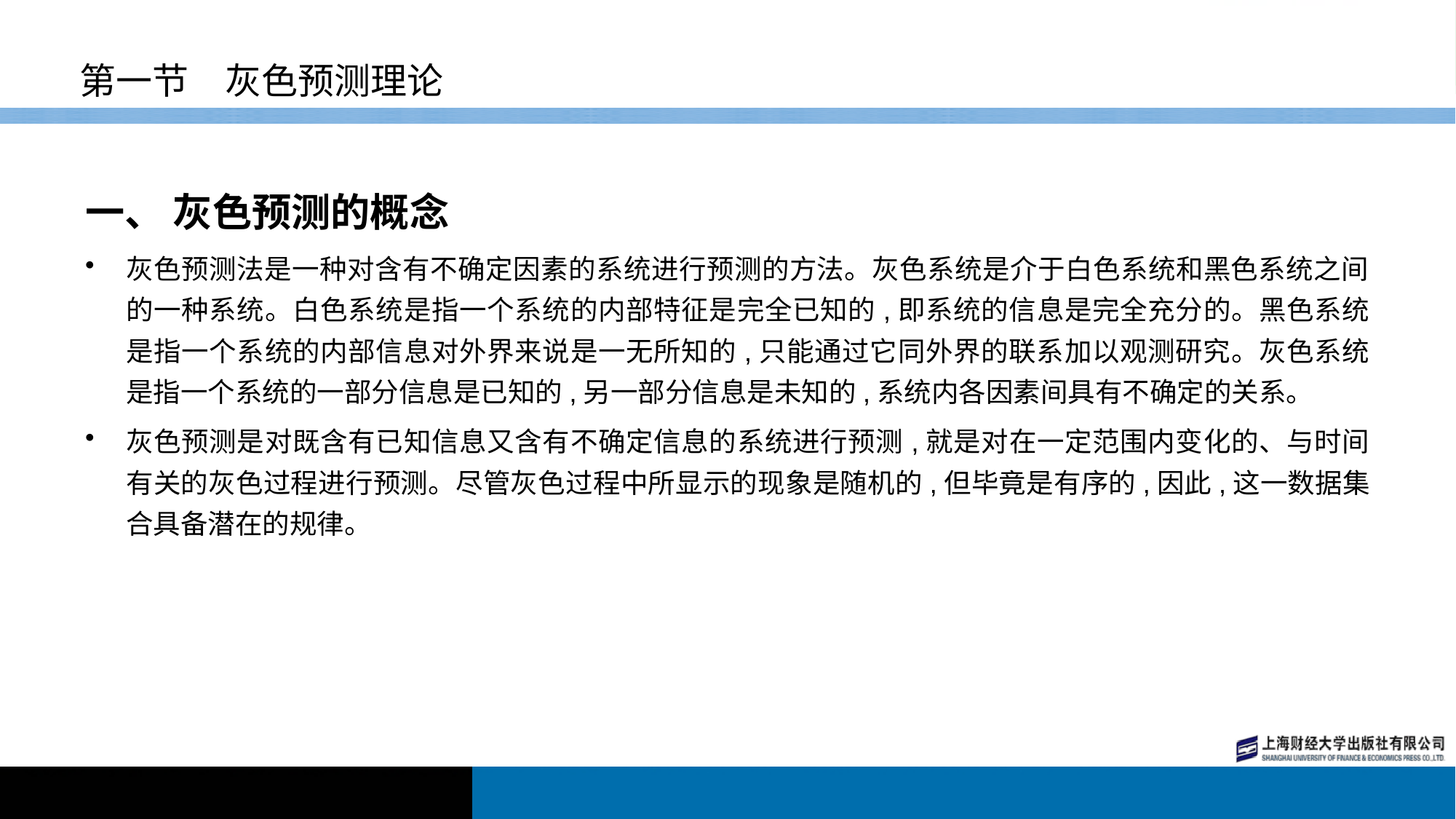

# 第一节　灰色预测理论
一、 灰色预测的概念
灰色预测法是一种对含有不确定因素的系统进行预测的方法。灰色系统是介于白色系统和黑色系统之间的一种系统。白色系统是指一个系统的内部特征是完全已知的,即系统的信息是完全充分的。黑色系统是指一个系统的内部信息对外界来说是一无所知的,只能通过它同外界的联系加以观测研究。灰色系统是指一个系统的一部分信息是已知的,另一部分信息是未知的,系统内各因素间具有不确定的关系。
灰色预测是对既含有已知信息又含有不确定信息的系统进行预测,就是对在一定范围内变化的、与时间有关的灰色过程进行预测。尽管灰色过程中所显示的现象是随机的,但毕竟是有序的,因此,这一数据集合具备潜在的规律。
3